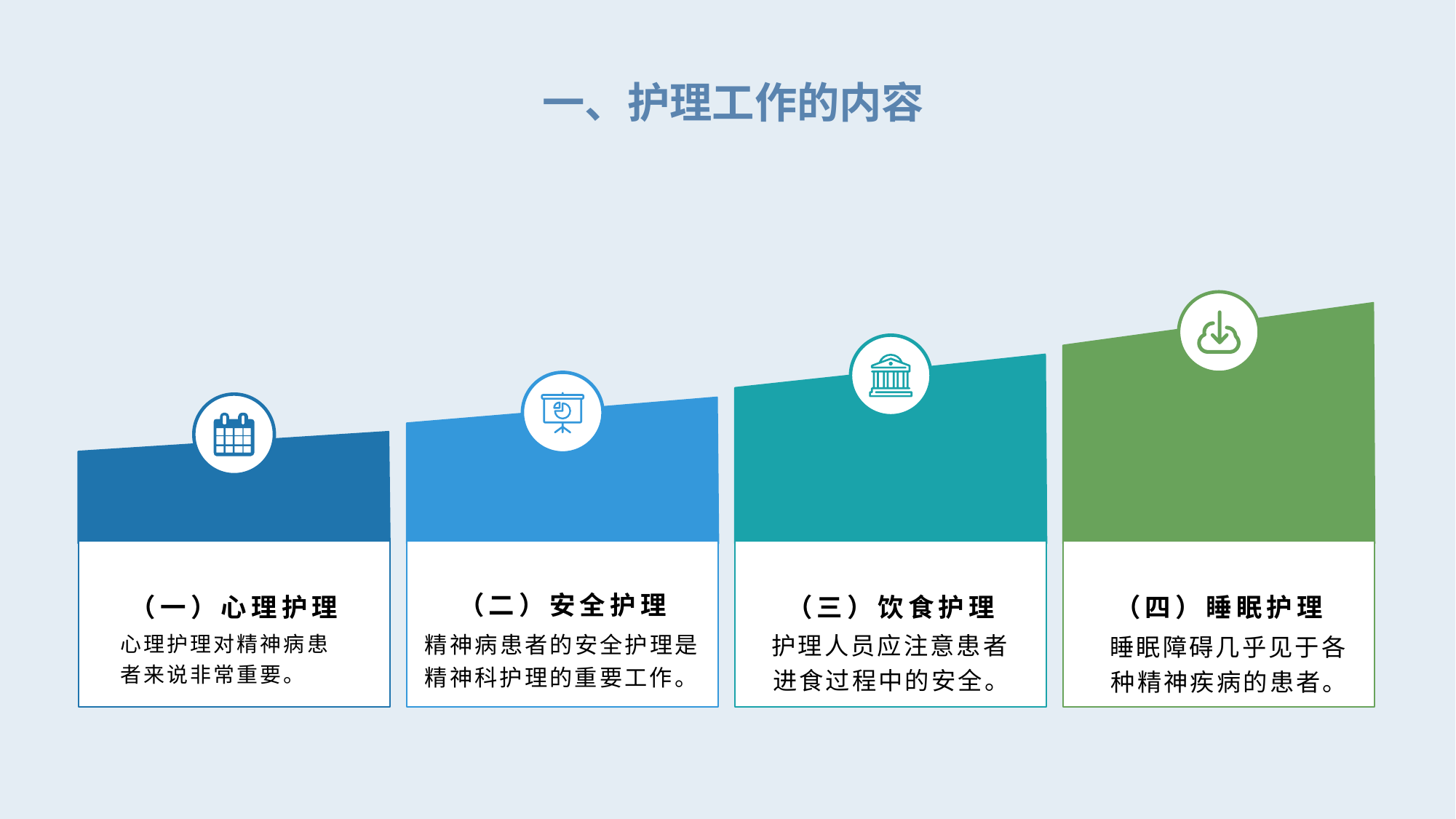

一、护理工作的内容

（二）安全护理
（一）心理护理
（三）饮食护理
（四）睡眠护理
精神病患者的安全护理是精神科护理的重要工作。
护理人员应注意患者进食过程中的安全。
睡眠障碍几乎见于各种精神疾病的患者。
心理护理对精神病患者来说非常重要。